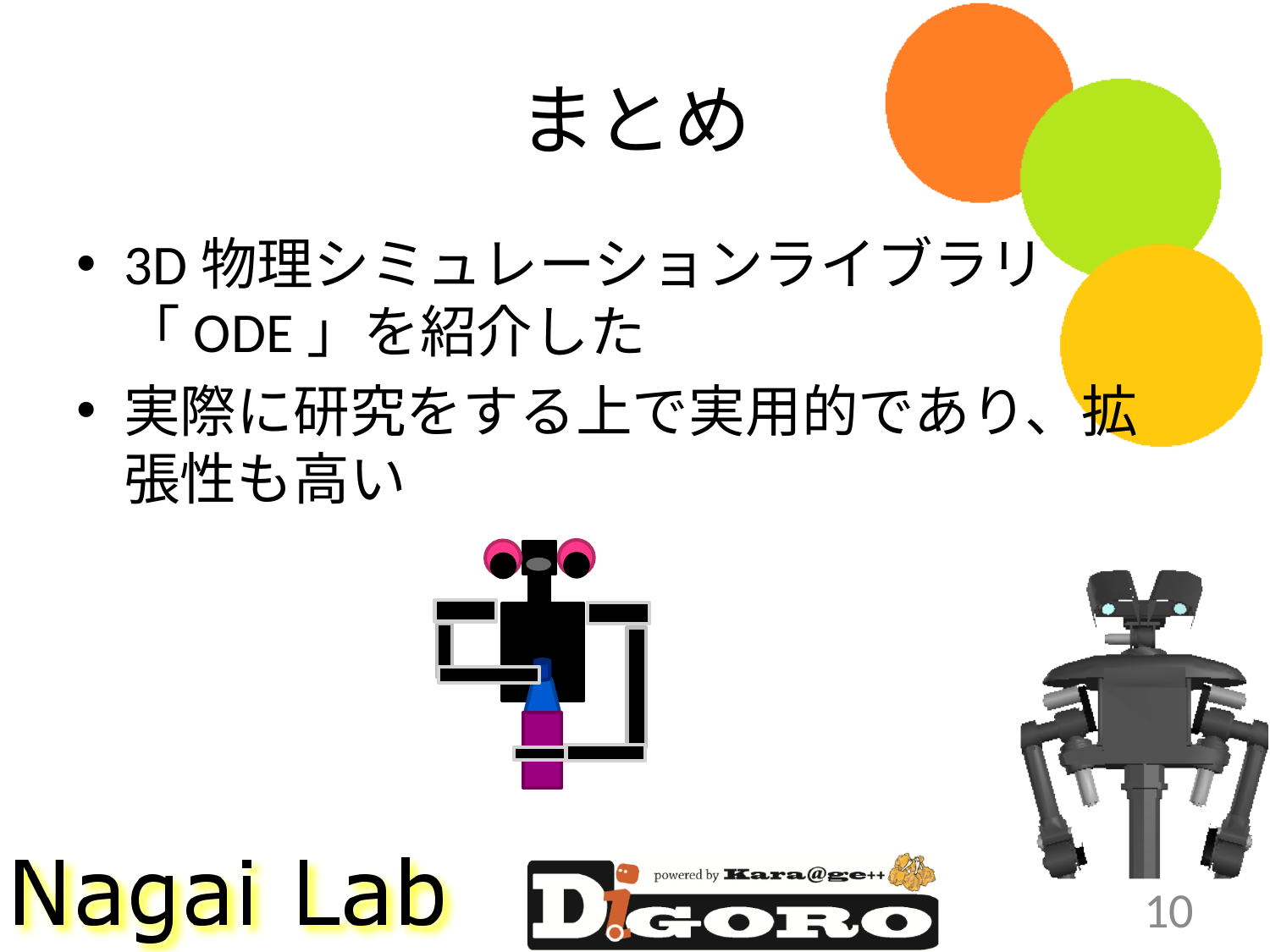

# まとめ
3D物理シミュレーションライブラリ「ODE」を紹介した
実際に研究をする上で実用的であり、拡張性も高い

10